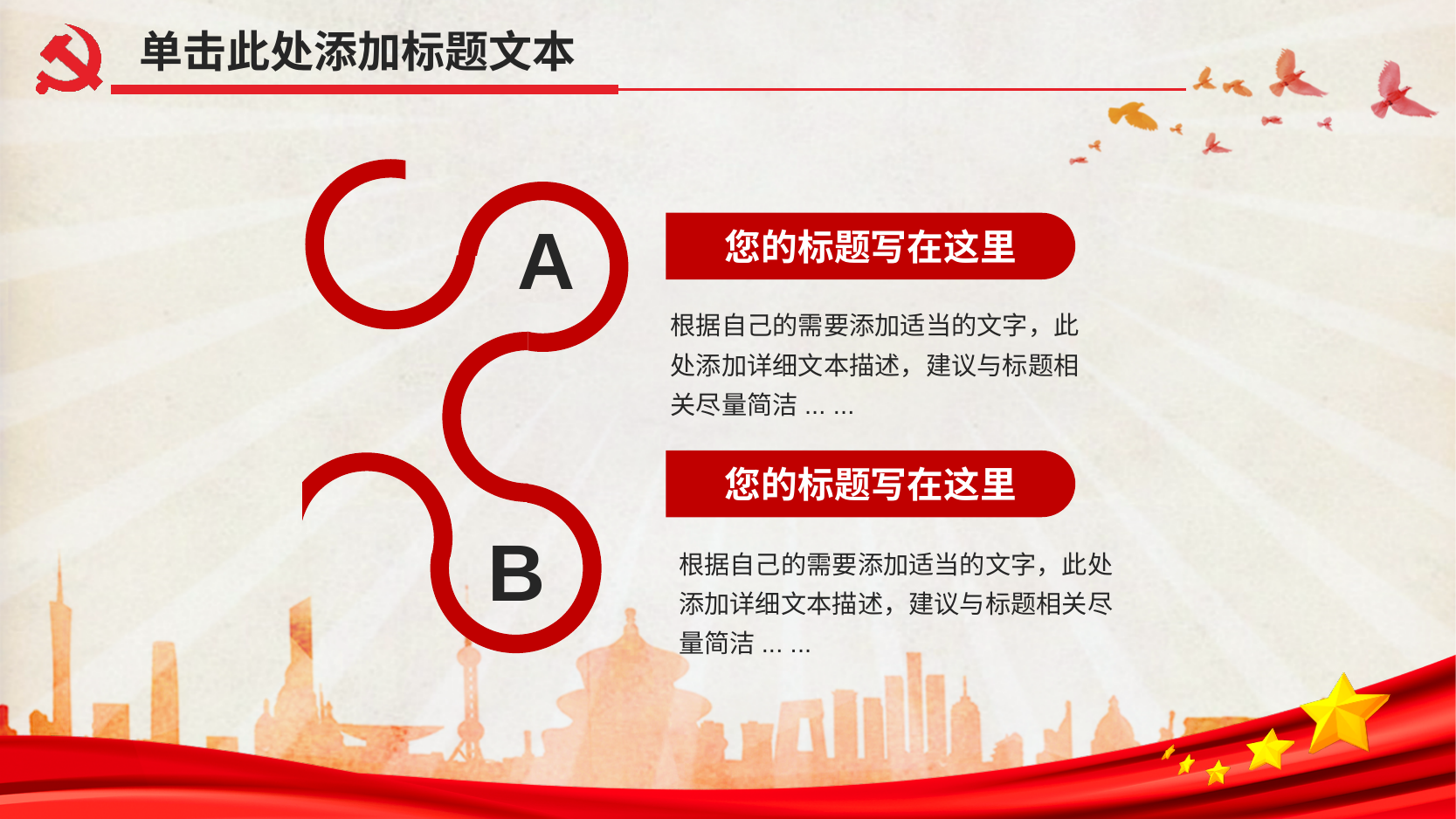

单击此处添加标题文本

A
您的标题写在这里
根据自己的需要添加适当的文字，此处添加详细文本描述，建议与标题相关尽量简洁... ...

您的标题写在这里

B
根据自己的需要添加适当的文字，此处添加详细文本描述，建议与标题相关尽量简洁... ...